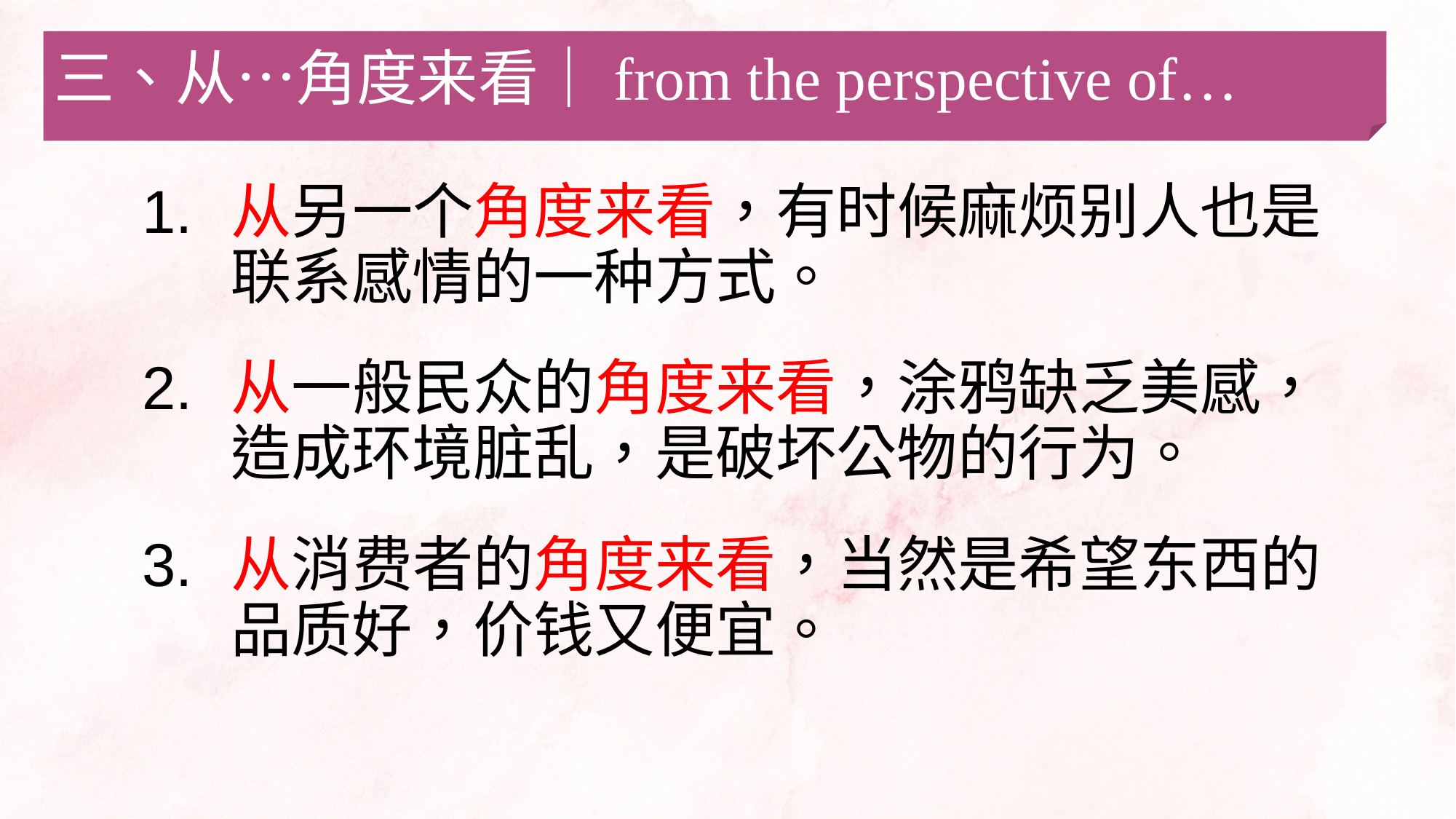

三、从…角度来看｜from the perspective of…
从另一个角度来看，有时候麻烦别人也是联系感情的一种方式。
从一般民众的角度来看，涂鸦缺乏美感，造成环境脏乱，是破坏公物的行为。
从消费者的角度来看，当然是希望东西的品质好，价钱又便宜。